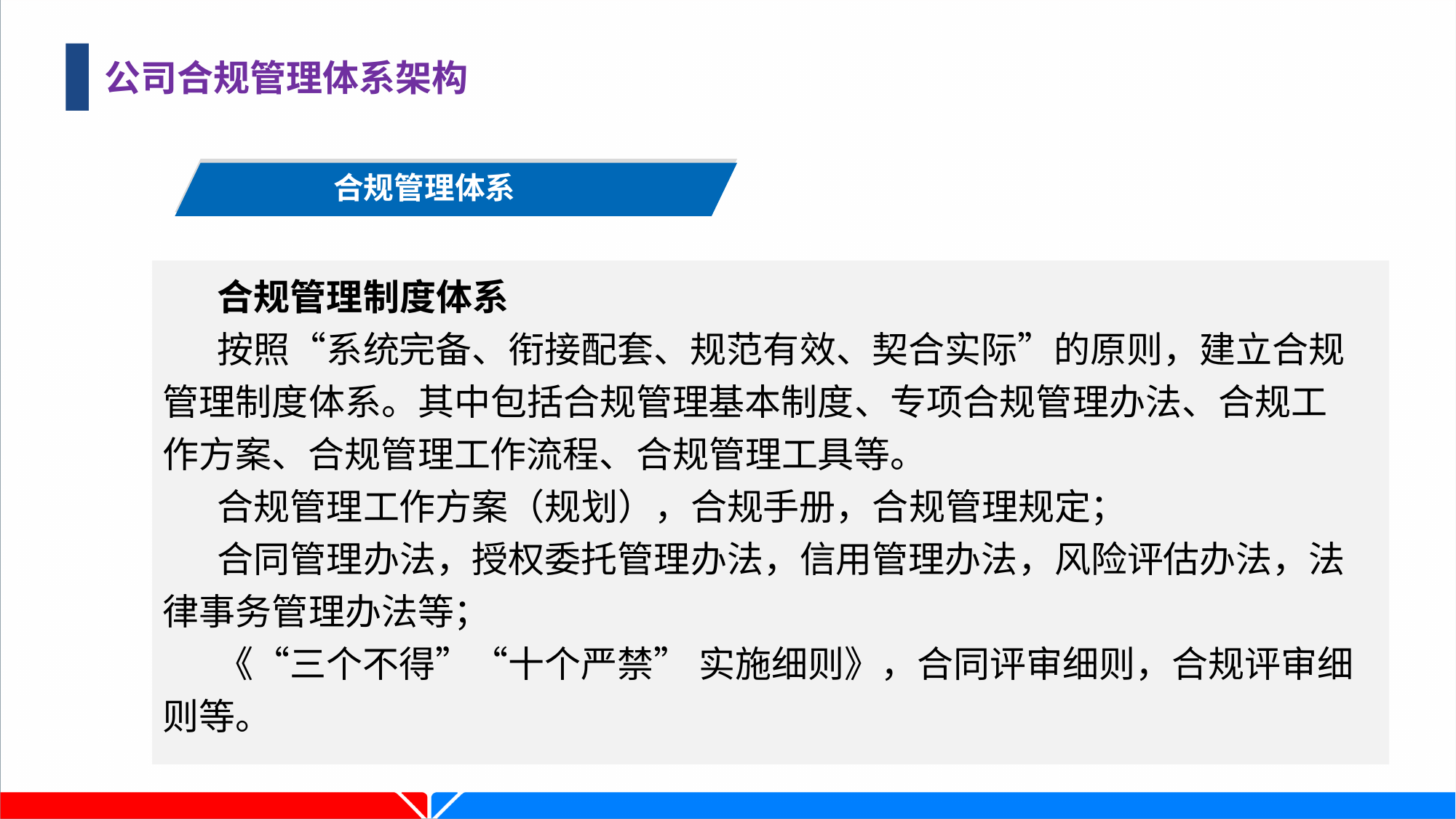

公司合规管理体系架构

合规管理体系
合规管理制度体系
按照“系统完备、衔接配套、规范有效、契合实际”的原则，建立合规管理制度体系。其中包括合规管理基本制度、专项合规管理办法、合规工作方案、合规管理工作流程、合规管理工具等。
合规管理工作方案（规划），合规手册，合规管理规定；
合同管理办法，授权委托管理办法，信用管理办法，风险评估办法，法律事务管理办法等；
《“三个不得”“十个严禁” 实施细则》，合同评审细则，合规评审细则等。